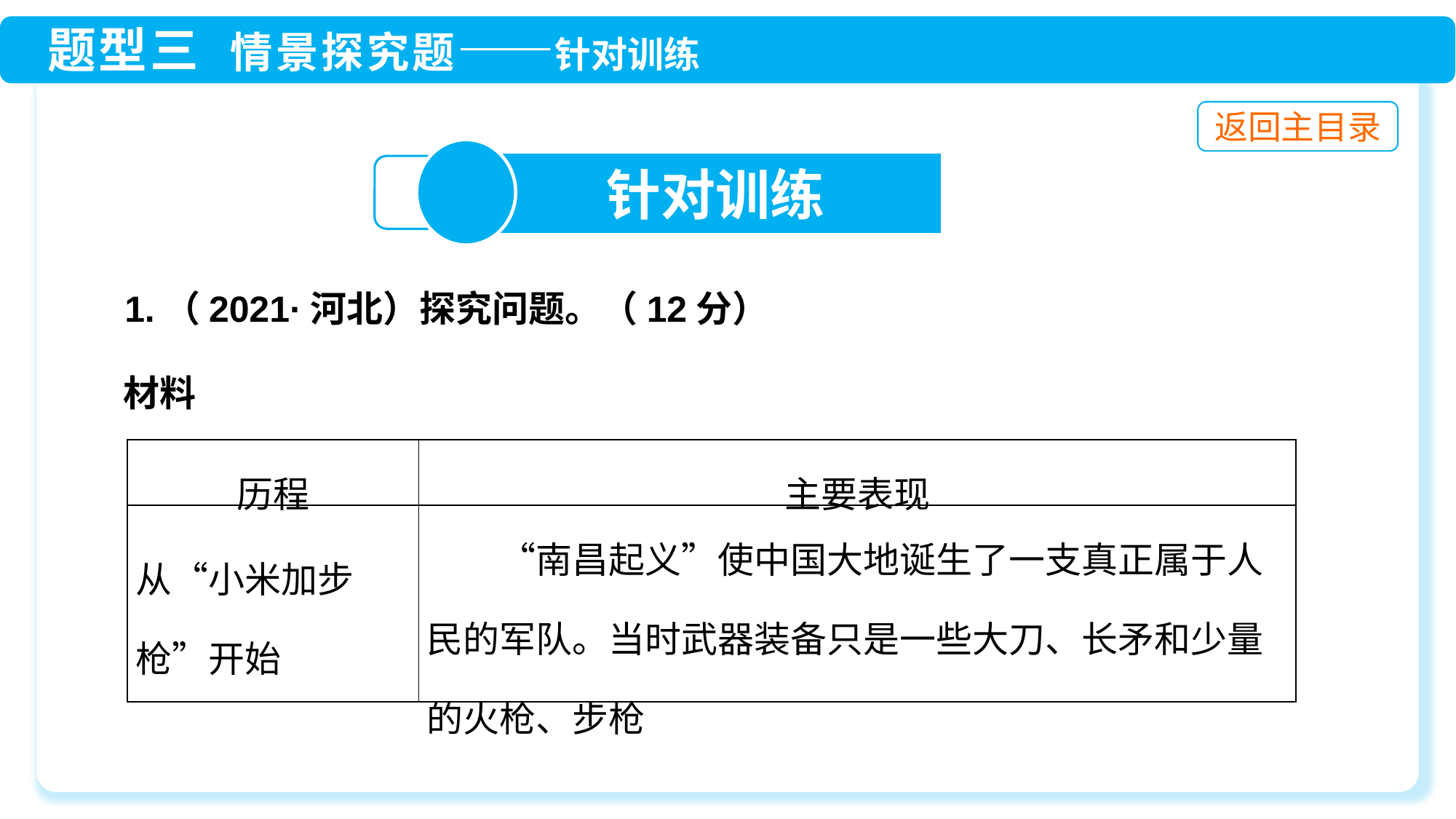

针对训练

1.（2021·河北）探究问题。（12分）
材料
| 历程 | 主要表现 |
| --- | --- |
| 从“小米加步枪”开始 | “南昌起义”使中国大地诞生了一支真正属于人民的军队。当时武器装备只是一些大刀、长矛和少量的火枪、步枪 |